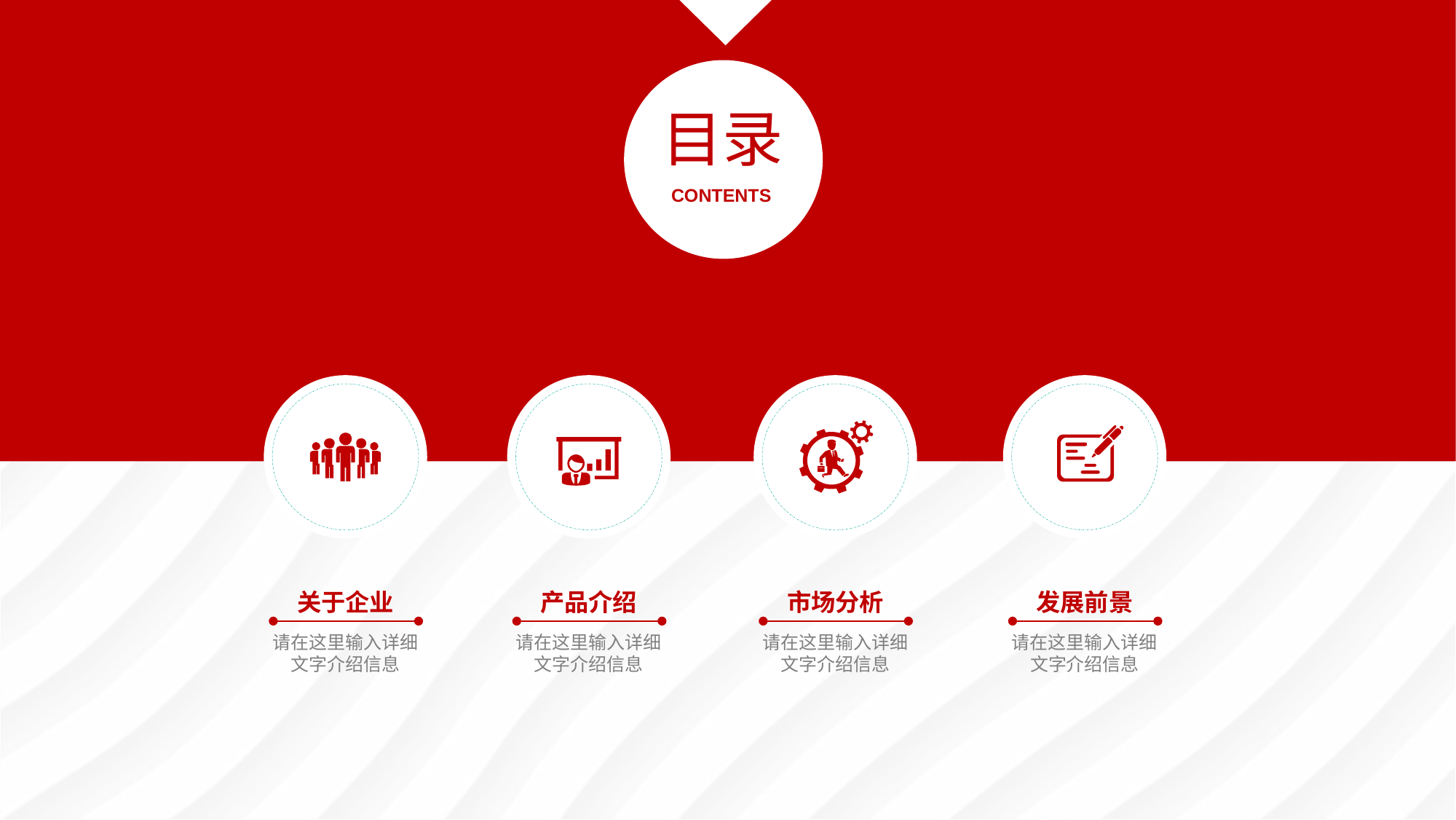

目录
CONTENTS

关于企业
产品介绍
市场分析
发展前景
请在这里输入详细文字介绍信息
请在这里输入详细文字介绍信息
请在这里输入详细文字介绍信息
请在这里输入详细文字介绍信息